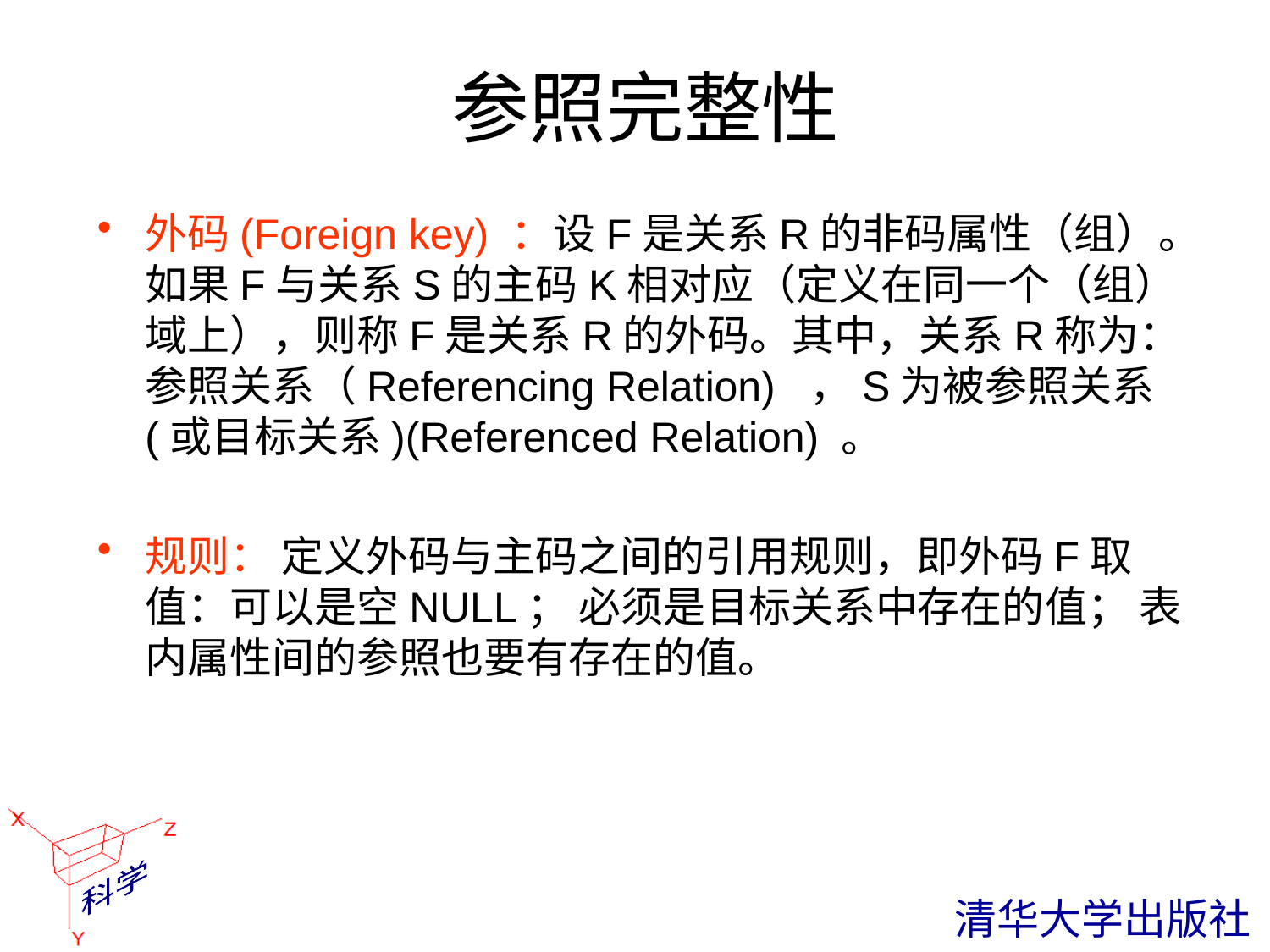

# 参照完整性
外码(Foreign key) ：设F是关系R的非码属性（组）。如果F与关系S的主码K相对应（定义在同一个（组）域上），则称F是关系R的外码。其中，关系R称为：参照关系（Referencing Relation)  ，S为被参照关系(或目标关系)(Referenced Relation) 。

规则： 定义外码与主码之间的引用规则，即外码F取值：可以是空NULL； 必须是目标关系中存在的值； 表内属性间的参照也要有存在的值。
      清华大学出版社